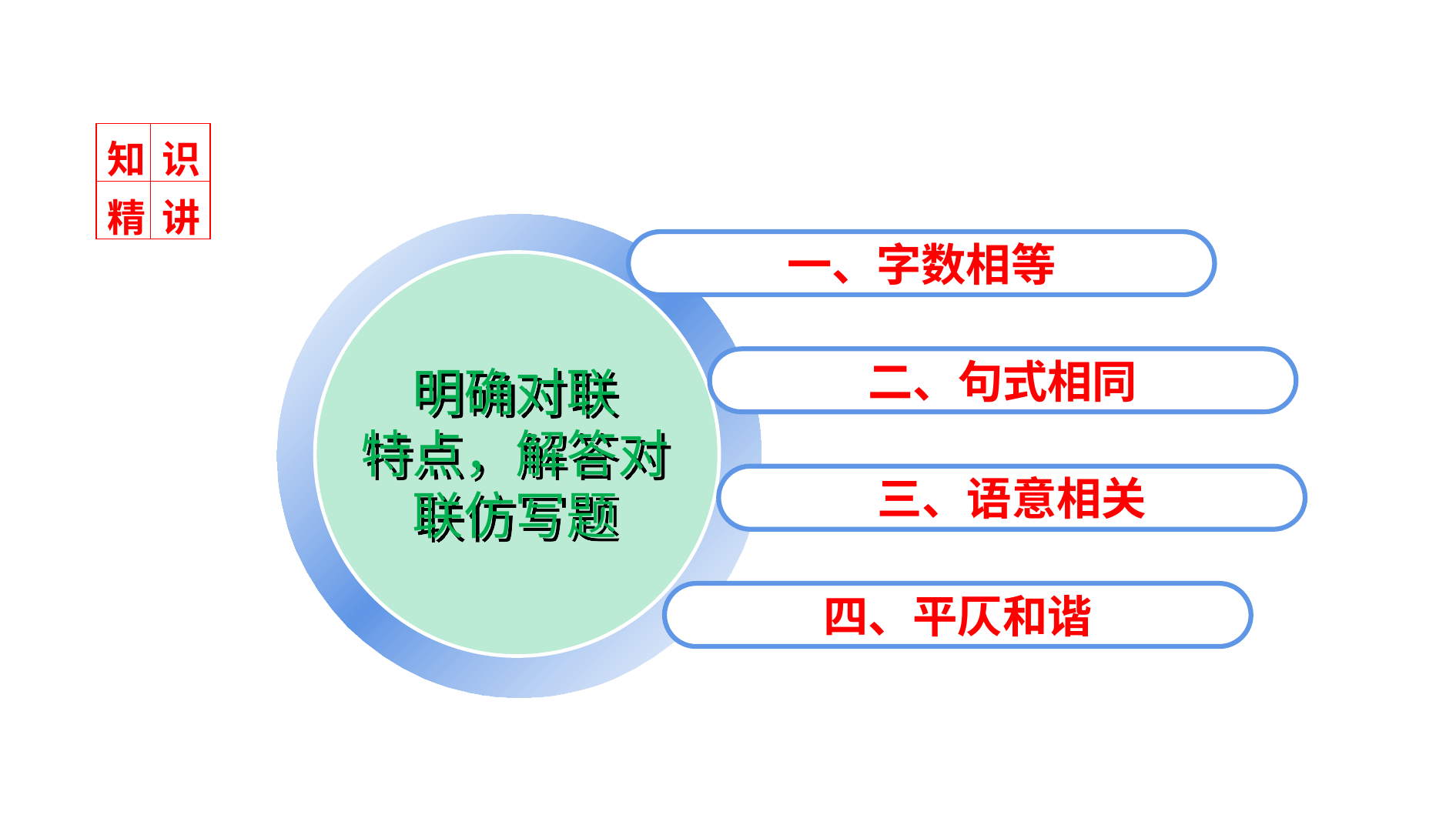

| 知 | 识 |
| --- | --- |
| 精 | 讲 |

一、字数相等

二、句式相同
明确对联
特点，解答对
联仿写题
三、语意相关
四、平仄和谐